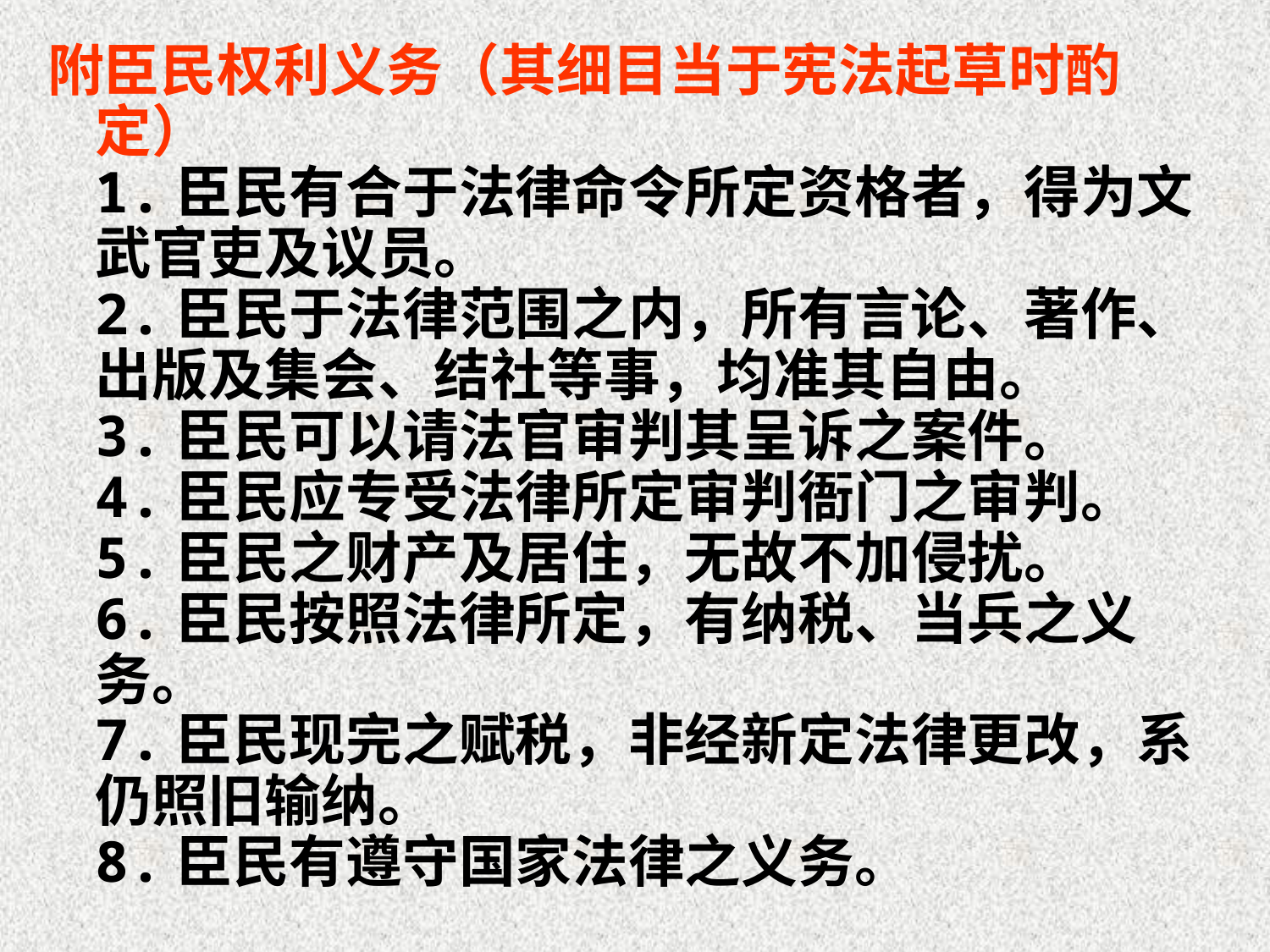

附臣民权利义务（其细目当于宪法起草时酌定）
1.臣民有合于法律命令所定资格者，得为文武官吏及议员。
2.臣民于法律范围之内，所有言论、著作、出版及集会、结社等事，均准其自由。
3.臣民可以请法官审判其呈诉之案件。
4.臣民应专受法律所定审判衙门之审判。
5.臣民之财产及居住，无故不加侵扰。
6.臣民按照法律所定，有纳税、当兵之义务。
7.臣民现完之赋税，非经新定法律更改，系仍照旧输纳。
8.臣民有遵守国家法律之义务。